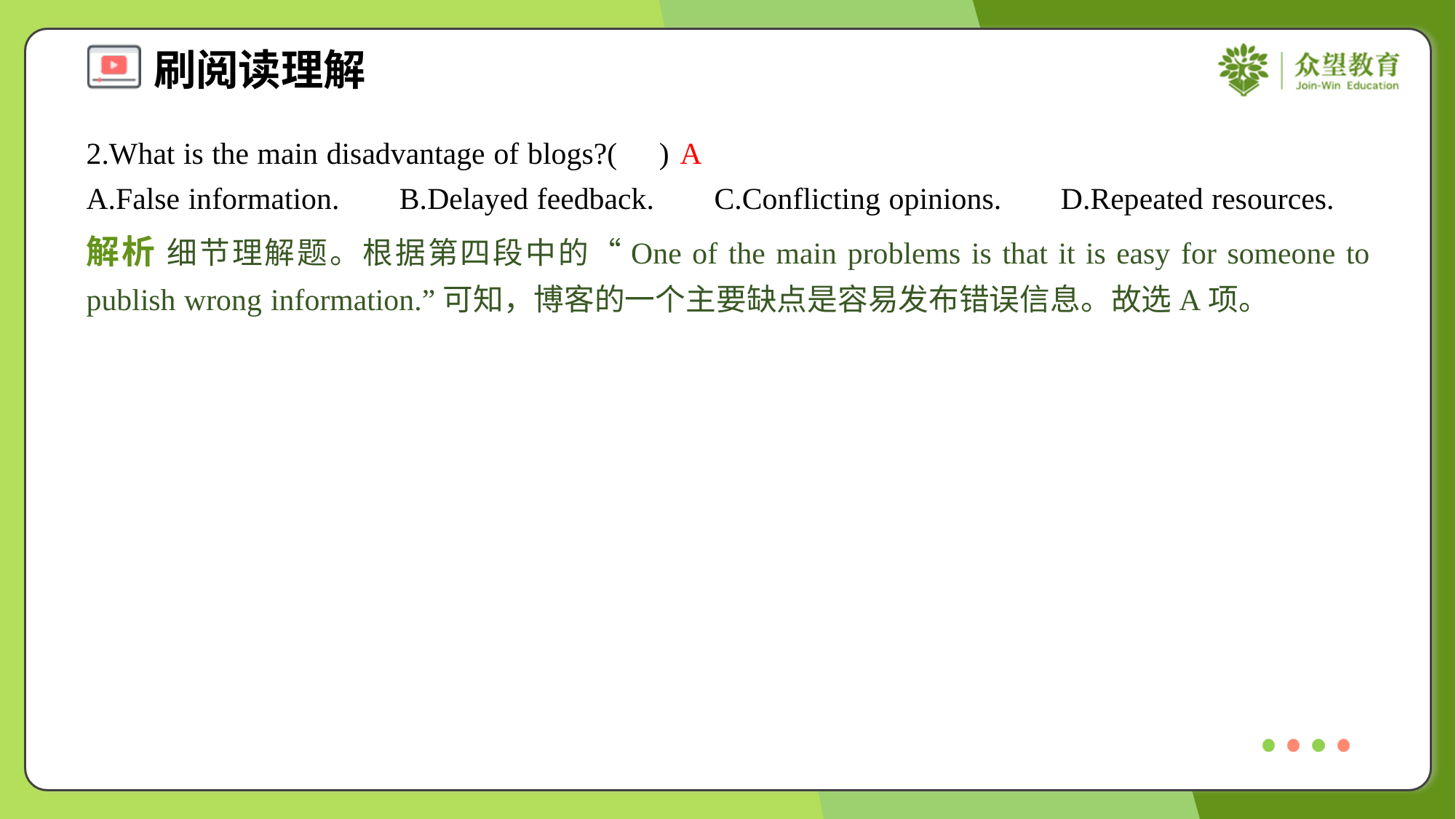

2.What is the main disadvantage of blogs?(     )
A
A.False information.	B.Delayed feedback.	C.Conflicting opinions.	D.Repeated resources.
解析 细节理解题。根据第四段中的“One of the main problems is that it is easy for someone to publish wrong information.”可知，博客的一个主要缺点是容易发布错误信息。故选A项。